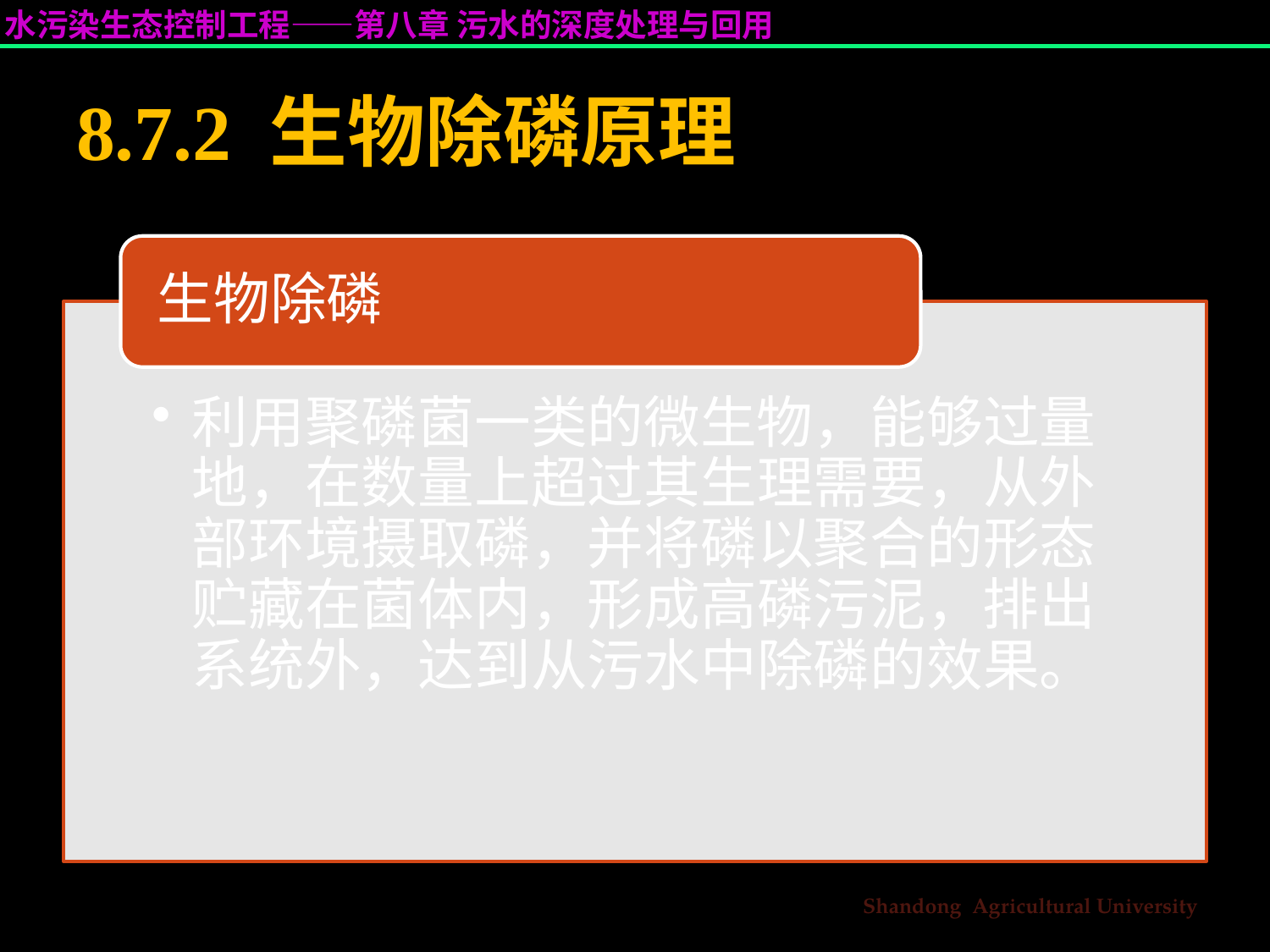

# 8.7.2 生物除磷原理
利用聚磷菌一类的微生物，能够过量地，在数量上超过其生理需要，从外部环境摄取磷，并将磷以聚合的形态贮藏在菌体内，形成高磷污泥，排出系统外，达到从污水中除磷的效果。
生物除磷